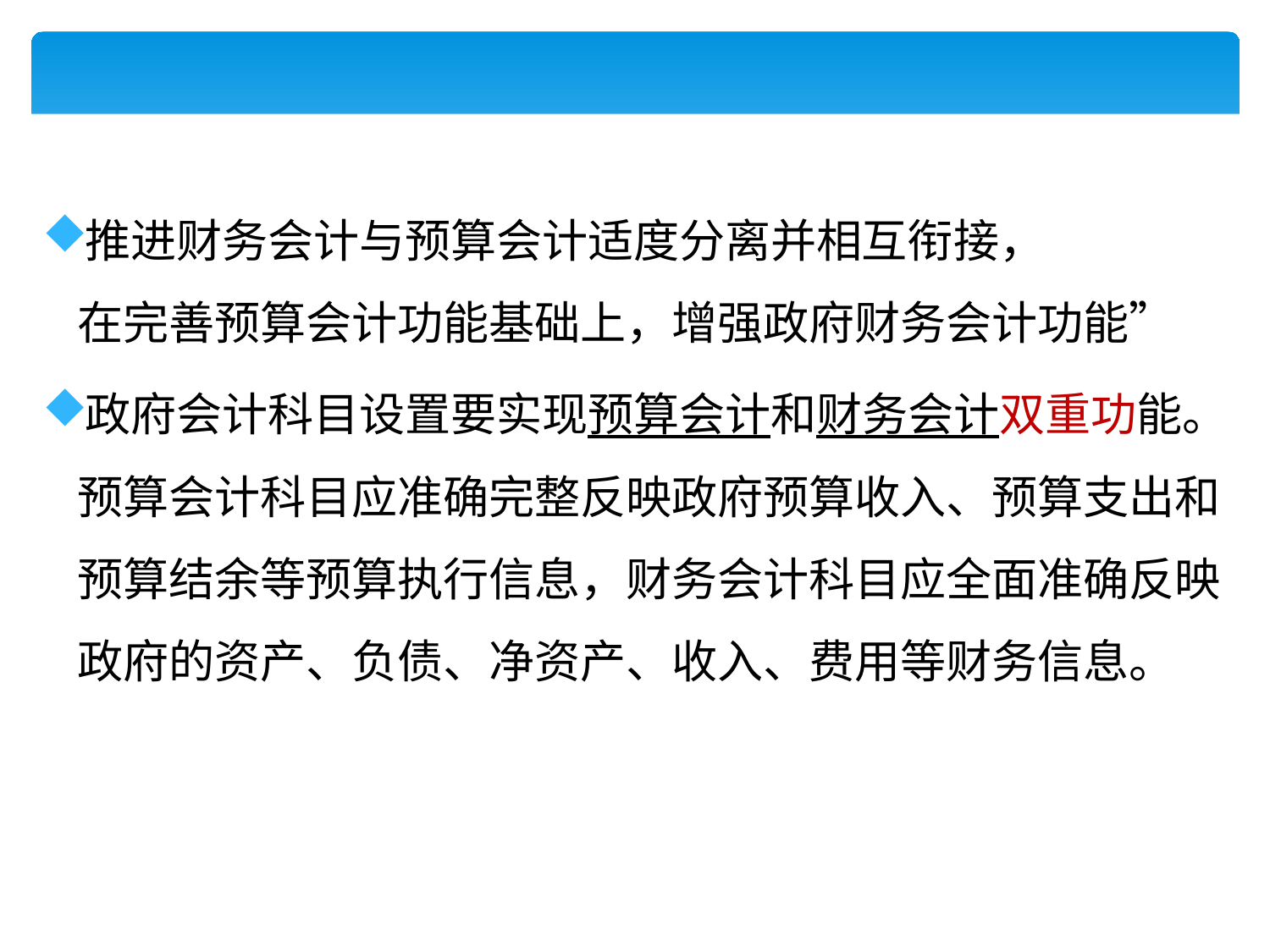

推进财务会计与预算会计适度分离并相互衔接，
在完善预算会计功能基础上，增强政府财务会计功能”
政府会计科目设置要实现预算会计和财务会计双重功能。预算会计科目应准确完整反映政府预算收入、预算支出和预算结余等预算执行信息，财务会计科目应全面准确反映政府的资产、负债、净资产、收入、费用等财务信息。

#